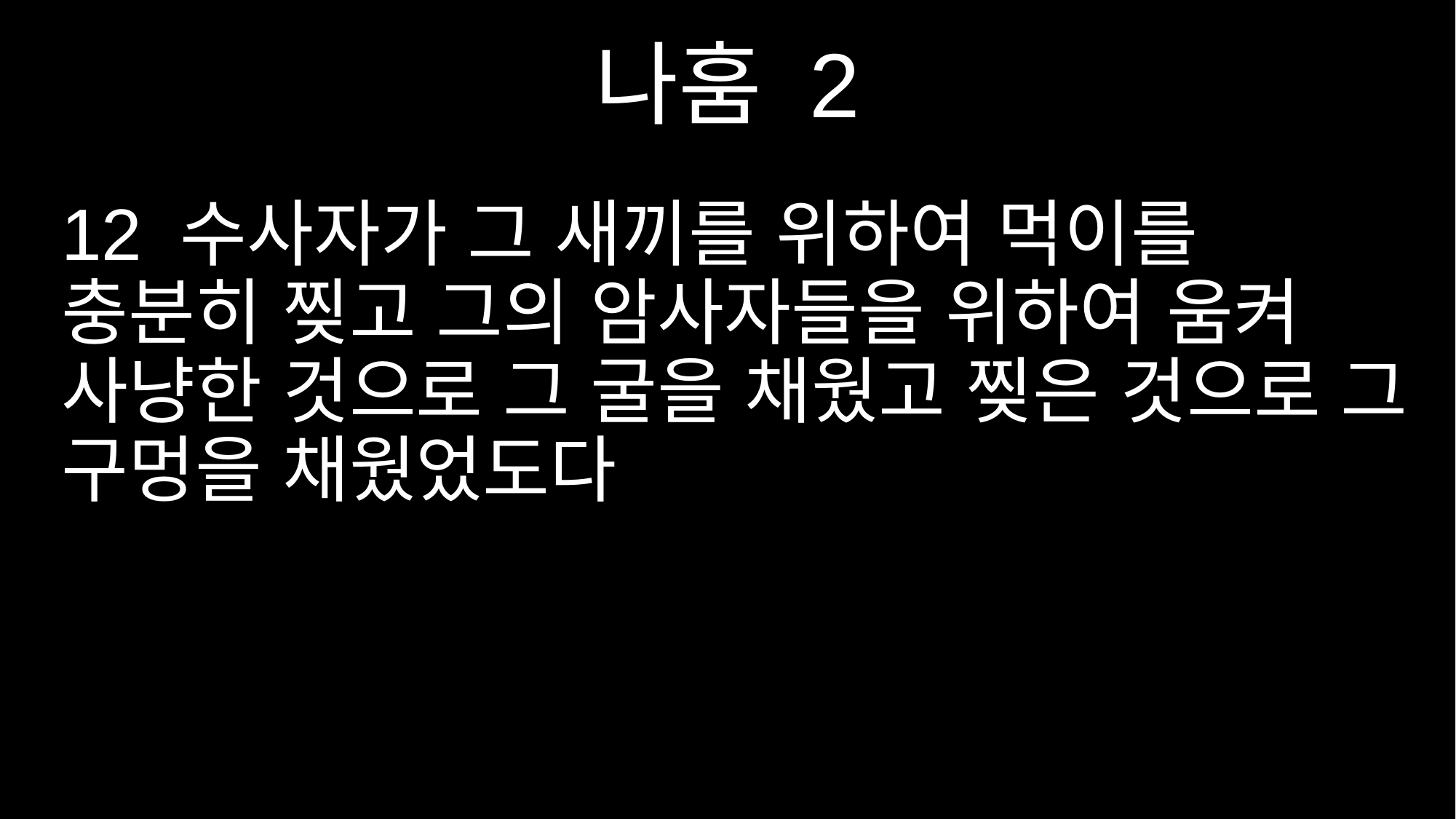

나훔 2
12 수사자가 그 새끼를 위하여 먹이를 충분히 찢고 그의 암사자들을 위하여 움켜 사냥한 것으로 그 굴을 채웠고 찢은 것으로 그 구멍을 채웠었도다